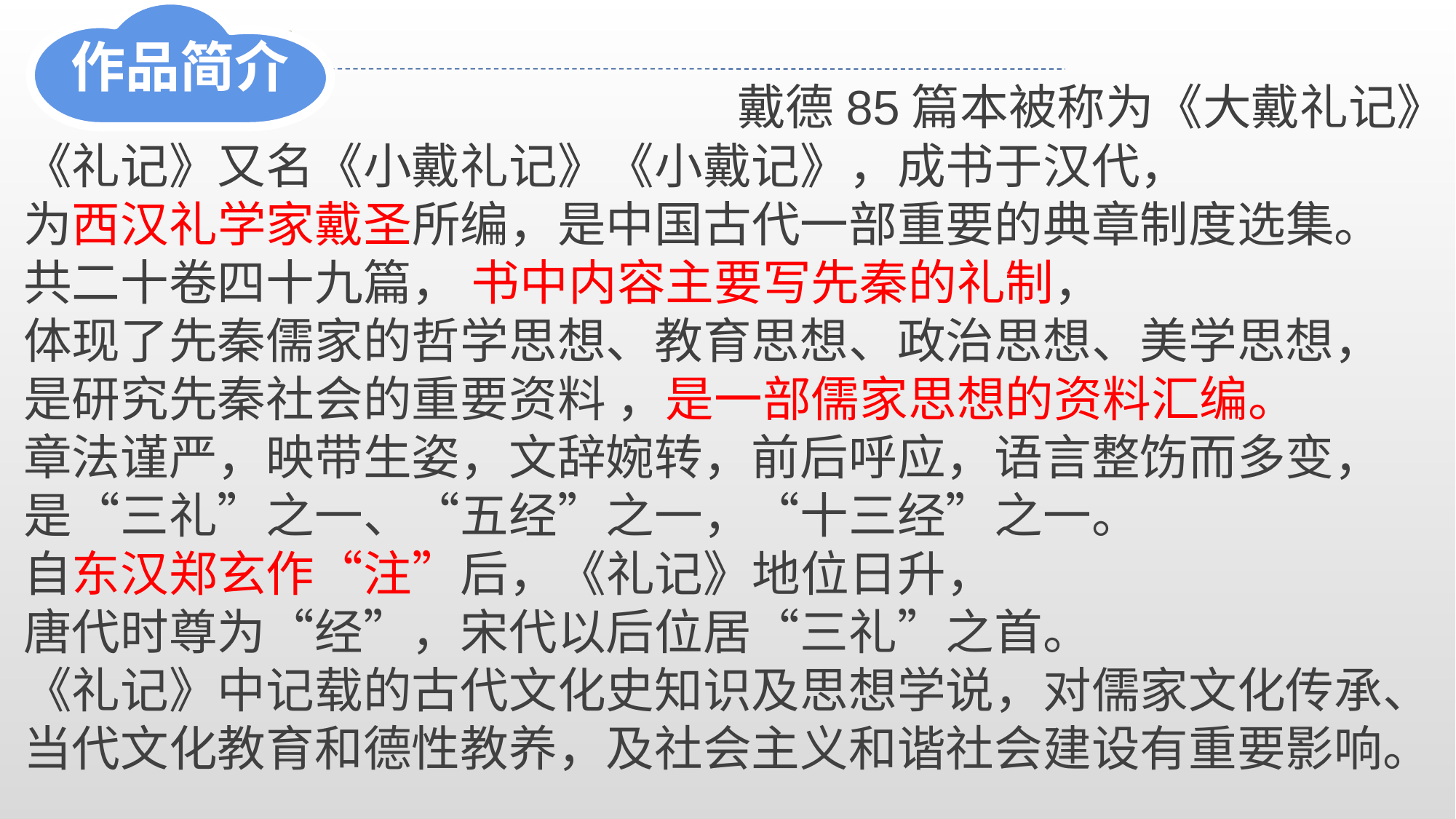

作品简介
戴德85篇本被称为《大戴礼记》
《礼记》又名《小戴礼记》《小戴记》，成书于汉代，
为西汉礼学家戴圣所编，是中国古代一部重要的典章制度选集。
共二十卷四十九篇， 书中内容主要写先秦的礼制，
体现了先秦儒家的哲学思想、教育思想、政治思想、美学思想，
是研究先秦社会的重要资料 ，是一部儒家思想的资料汇编。
章法谨严，映带生姿，文辞婉转，前后呼应，语言整饬而多变，
是“三礼”之一、“五经”之一，“十三经”之一。
自东汉郑玄作“注”后，《礼记》地位日升，
唐代时尊为“经”，宋代以后位居“三礼”之首。
《礼记》中记载的古代文化史知识及思想学说，对儒家文化传承、
当代文化教育和德性教养，及社会主义和谐社会建设有重要影响。